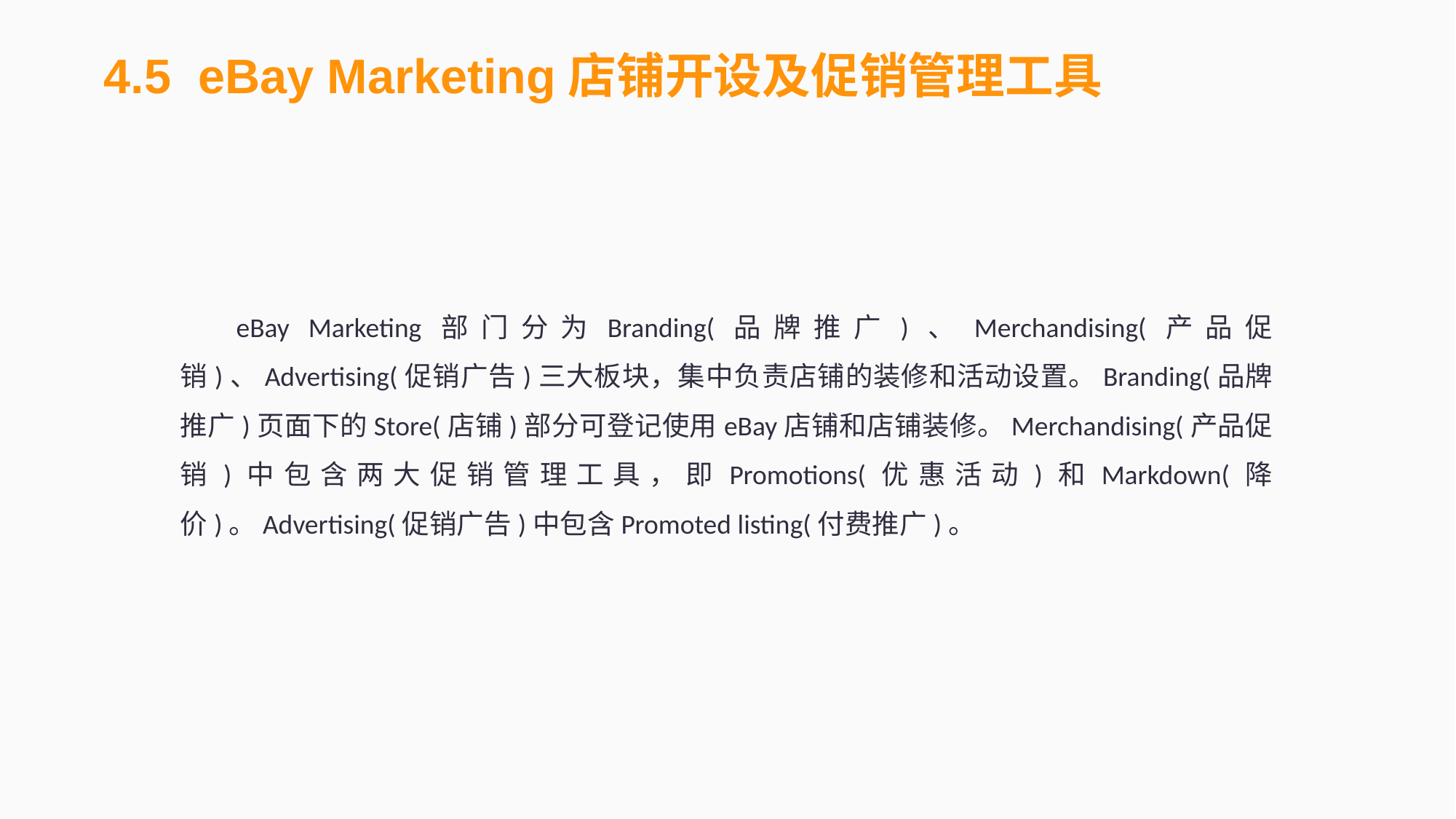

4.5  eBay Marketing店铺开设及促销管理工具
eBay Marketing部门分为Branding(品牌推广)、Merchandising(产品促销)、Advertising(促销广告)三大板块，集中负责店铺的装修和活动设置。Branding(品牌推广)页面下的Store(店铺)部分可登记使用eBay店铺和店铺装修。Merchandising(产品促销)中包含两大促销管理工具，即Promotions(优惠活动)和Markdown(降价)。Advertising(促销广告)中包含Promoted listing(付费推广)。